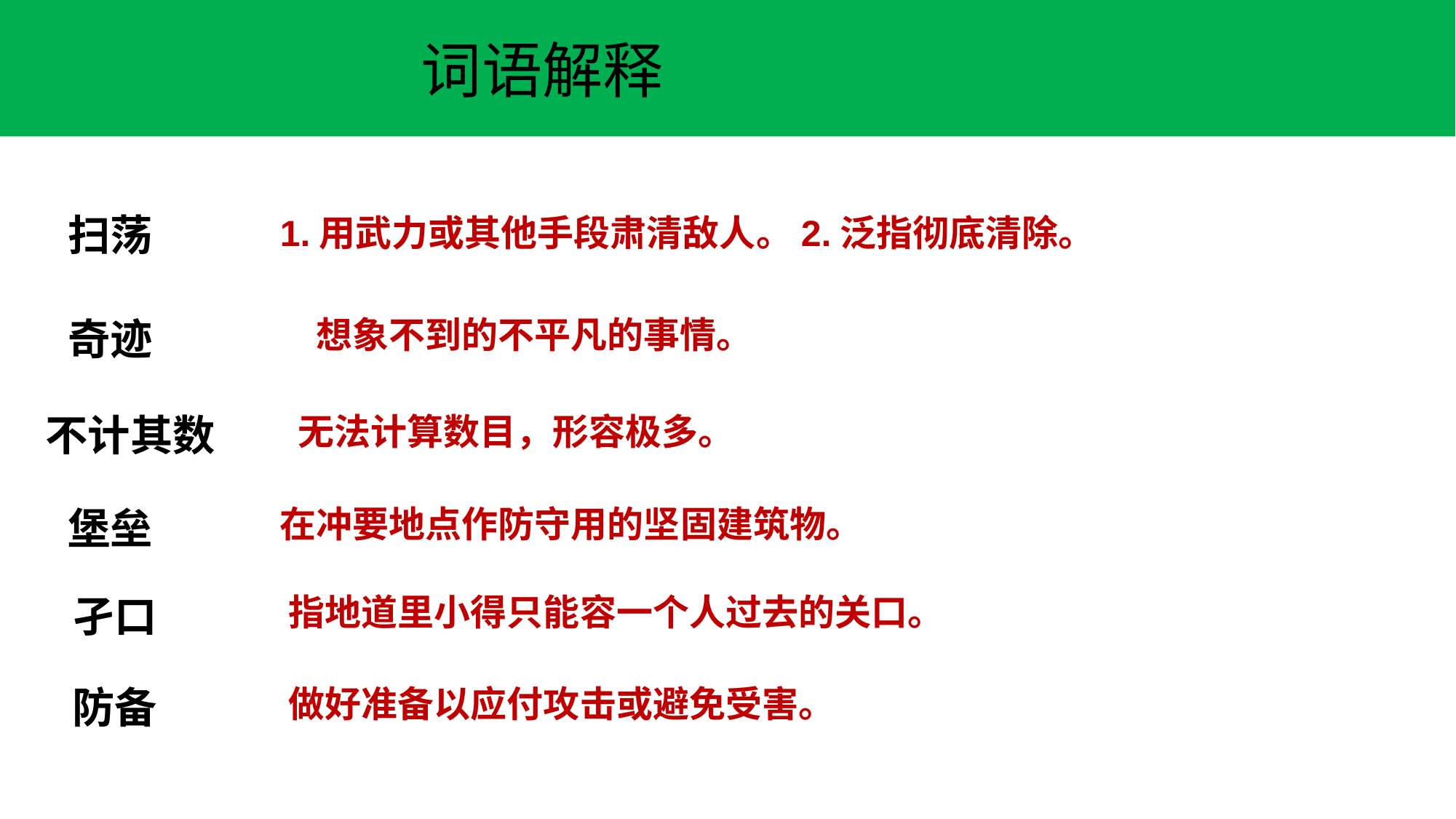

词语解释
扫荡
          1.用武力或其他手段肃清敌人。2.泛指彻底清除。
奇迹
           想象不到的不平凡的事情。
不计其数
无法计算数目，形容极多。
在冲要地点作防守用的坚固建筑物。
堡垒
指地道里小得只能容一个人过去的关口。
孑口
防备
做好准备以应付攻击或避免受害。